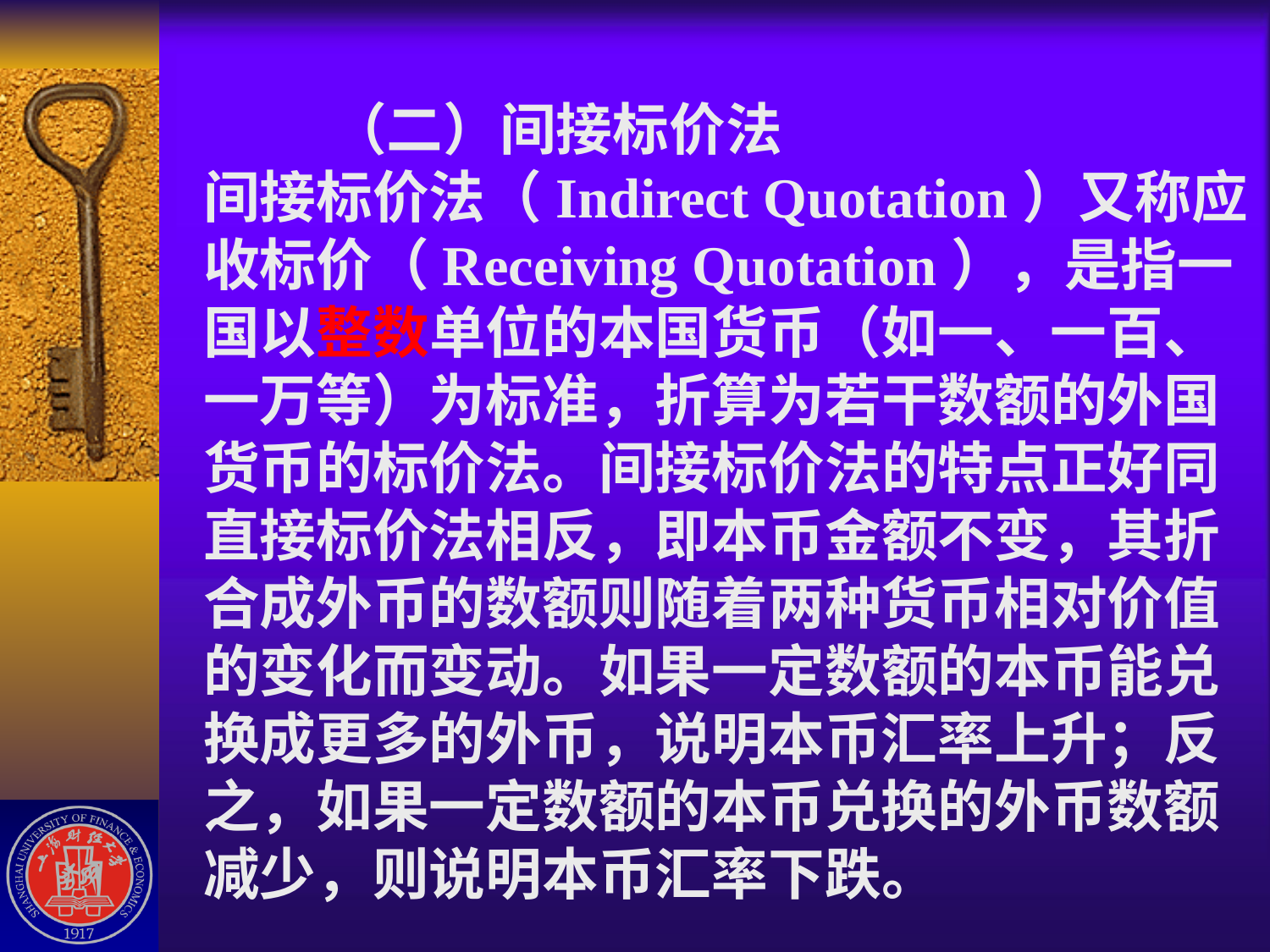

# （二）间接标价法 间接标价法（Indirect Quotation）又称应收标价（Receiving Quotation），是指一国以整数单位的本国货币（如一、一百、一万等）为标准，折算为若干数额的外国货币的标价法。间接标价法的特点正好同直接标价法相反，即本币金额不变，其折合成外币的数额则随着两种货币相对价值的变化而变动。如果一定数额的本币能兑换成更多的外币，说明本币汇率上升；反之，如果一定数额的本币兑换的外币数额减少，则说明本币汇率下跌。